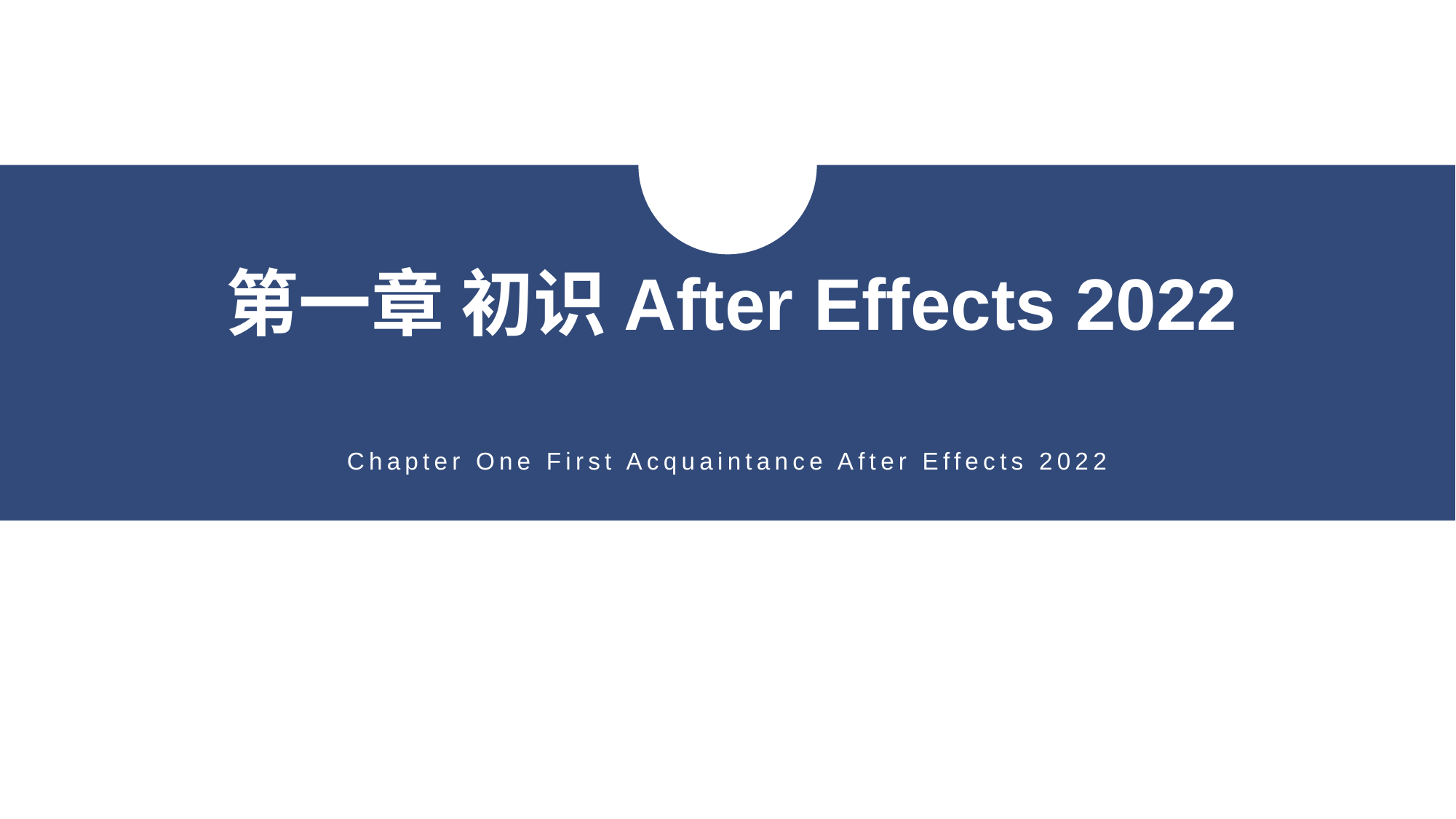

第一章 初识After Effects 2022
Chapter One First Acquaintance After Effects 2022